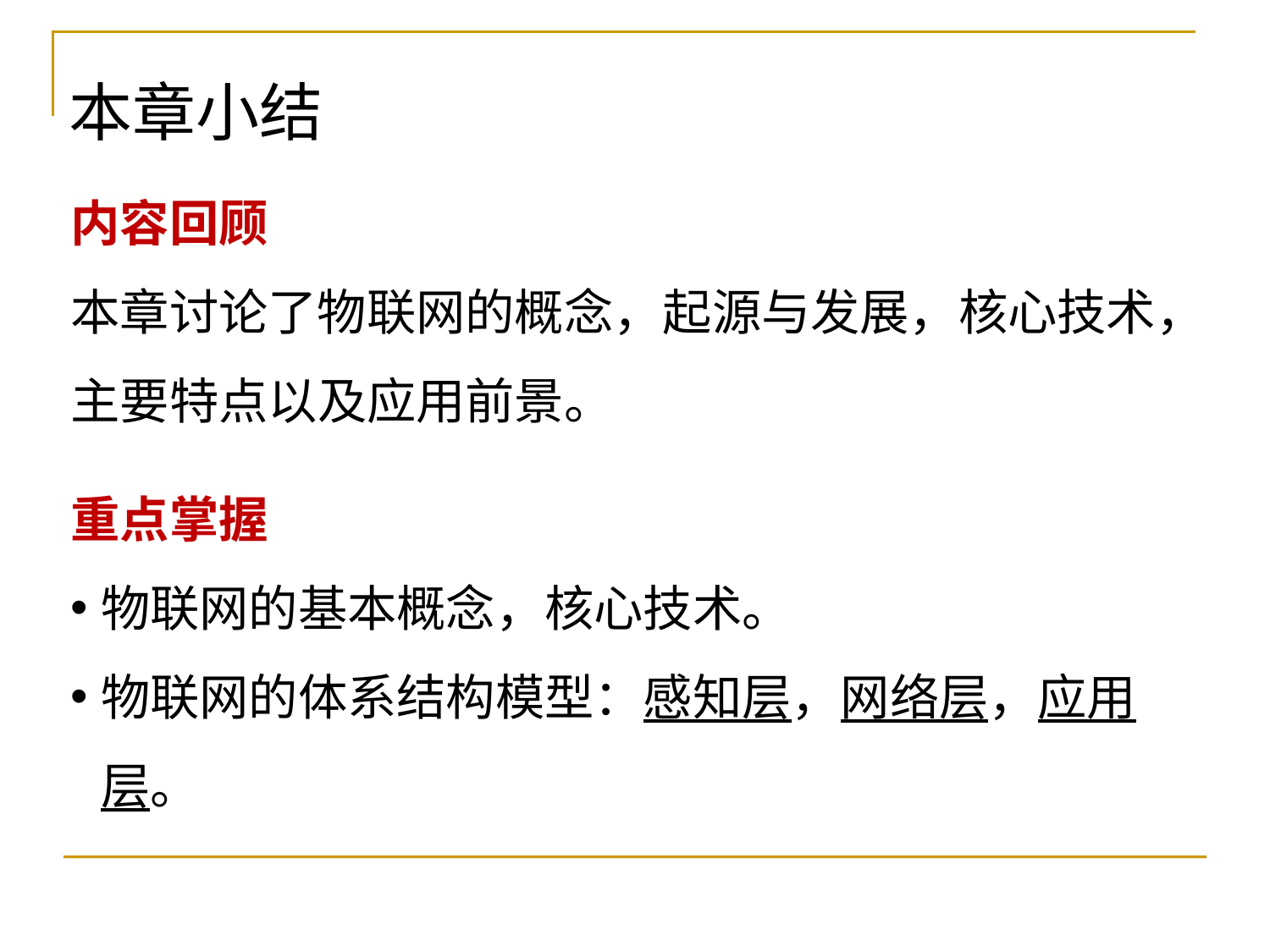

本章小结
内容回顾
本章讨论了物联网的概念，起源与发展，核心技术，主要特点以及应用前景。

重点掌握
物联网的基本概念，核心技术。
物联网的体系结构模型：感知层，网络层，应用层。